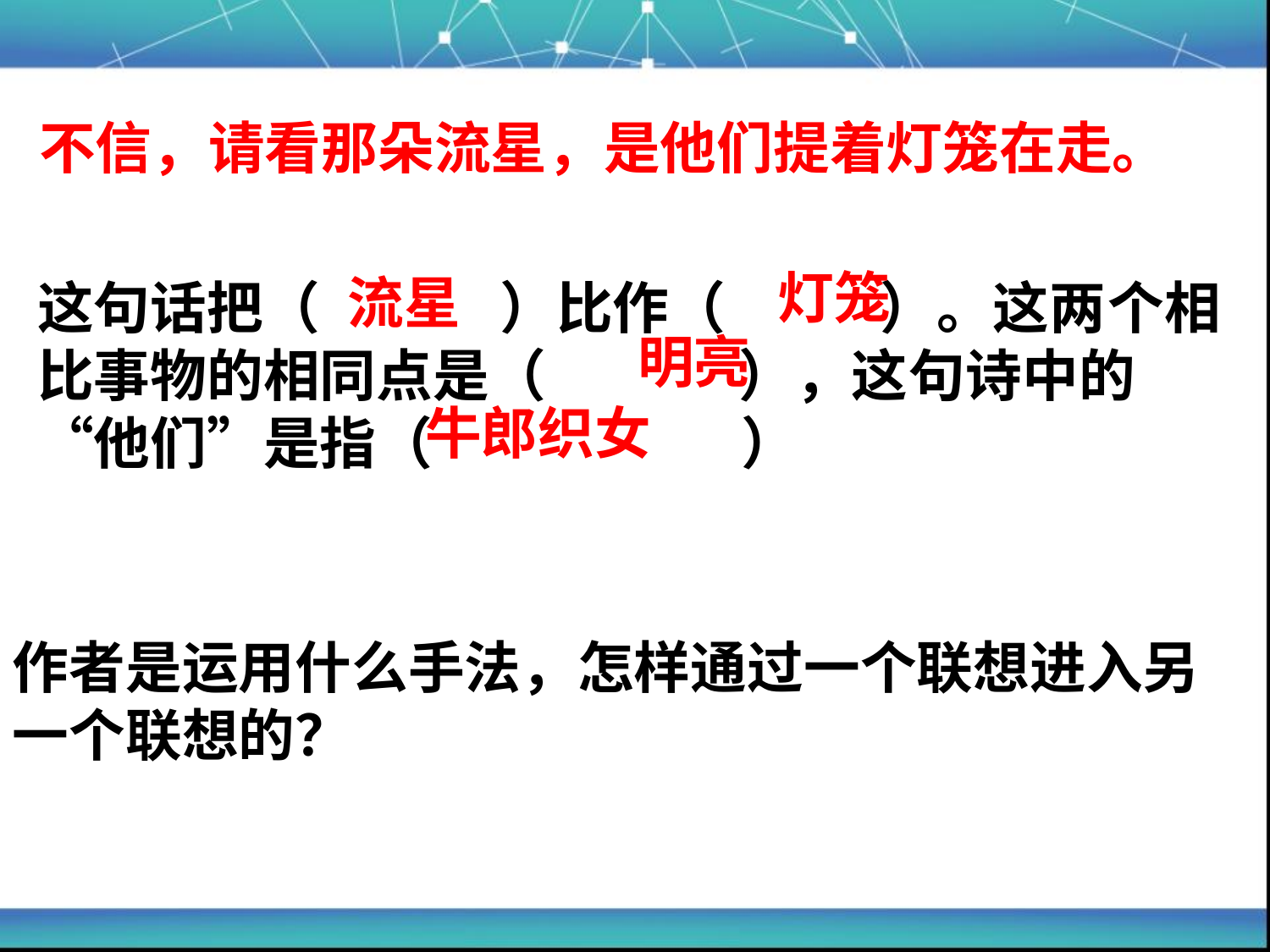

不信，请看那朵流星，是他们提着灯笼在走。
灯笼
流星
这句话把（              ）比作（            ）。这两个相比事物的相同点是（               ），这句诗中的“他们”是指（                        ）
明亮
牛郎织女
作者是运用什么手法，怎样通过一个联想进入另一个联想的？